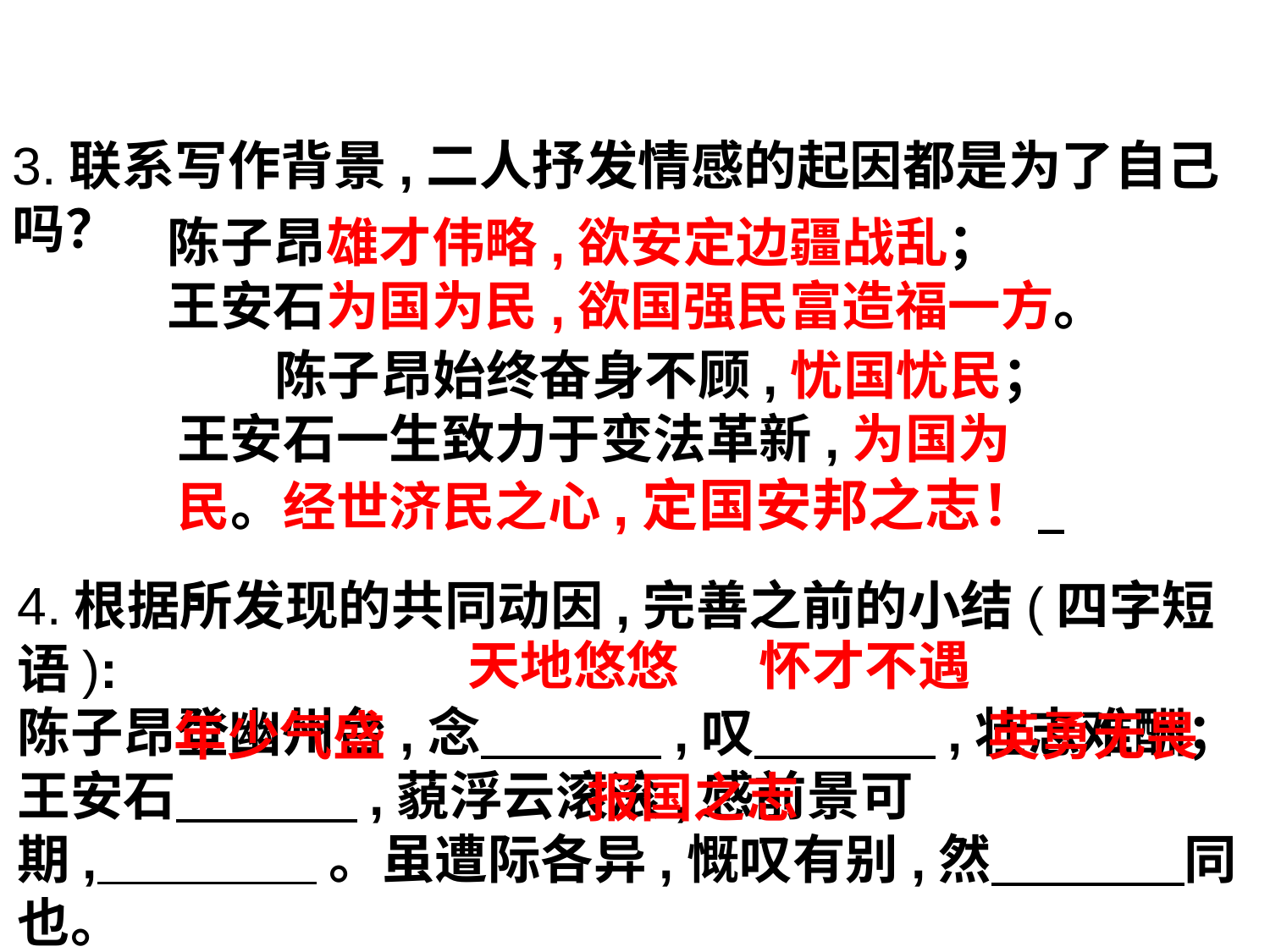

3.联系写作背景,二人抒发情感的起因都是为了自己吗？
陈子昂雄才伟略,欲安定边疆战乱；
王安石为国为民,欲国强民富造福一方。
       陈子昂始终奋身不顾,忧国忧民； 王安石一生致力于变法革新,为国为民。经世济民之心,定国安邦之志！

4.根据所发现的共同动因,完善之前的小结(四字短语):
陈子昂登幽州台,念               ,叹               ,壮志难酬；
王安石               ,藐浮云滚滚,感前景可期,               。虽遭际各异,慨叹有别,然                同也。
天地悠悠
怀才不遇
年少气盛
英勇无畏
报国之志